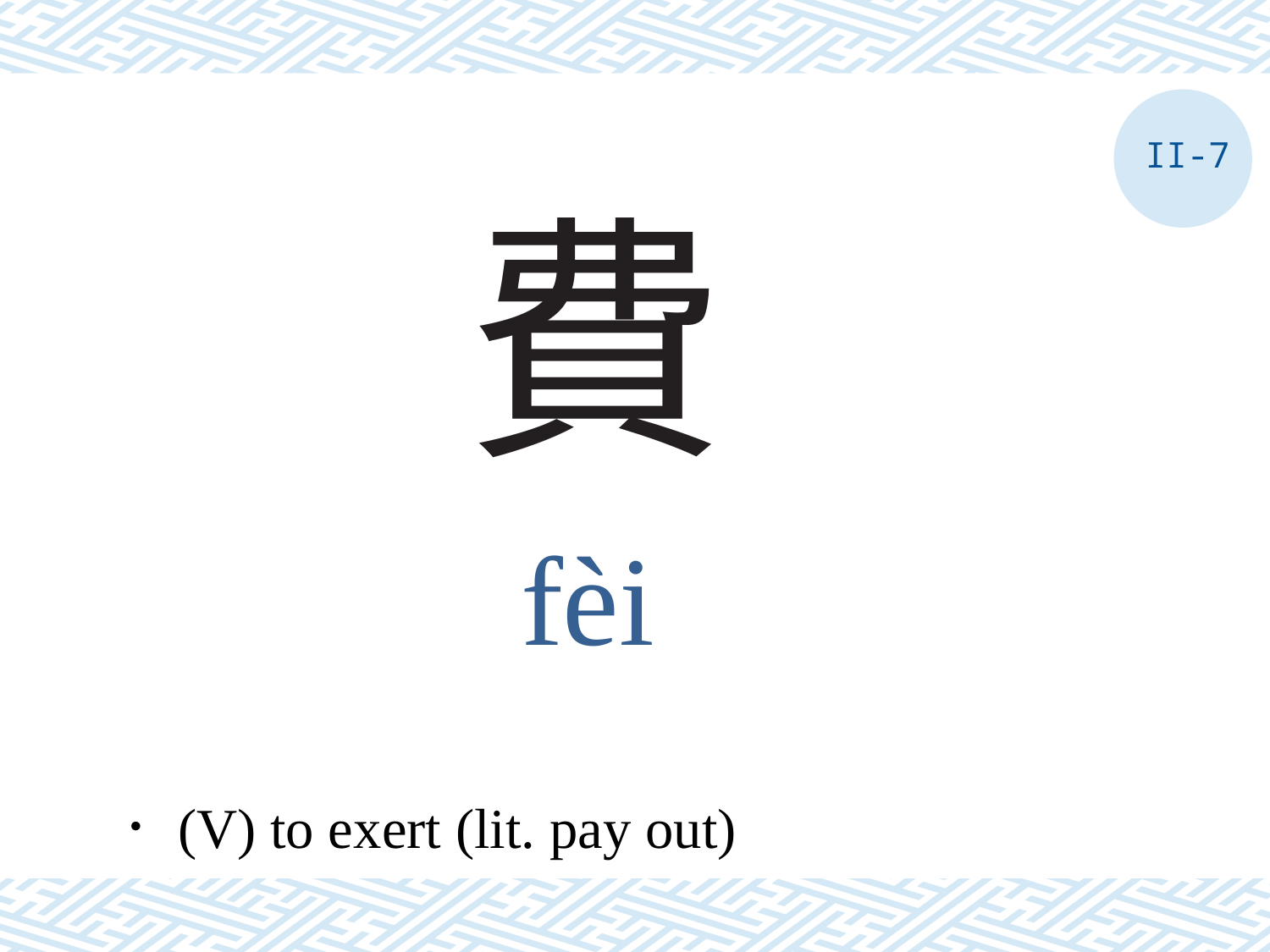

II-7

# 費
fèi
．(V) to exert (lit. pay out)